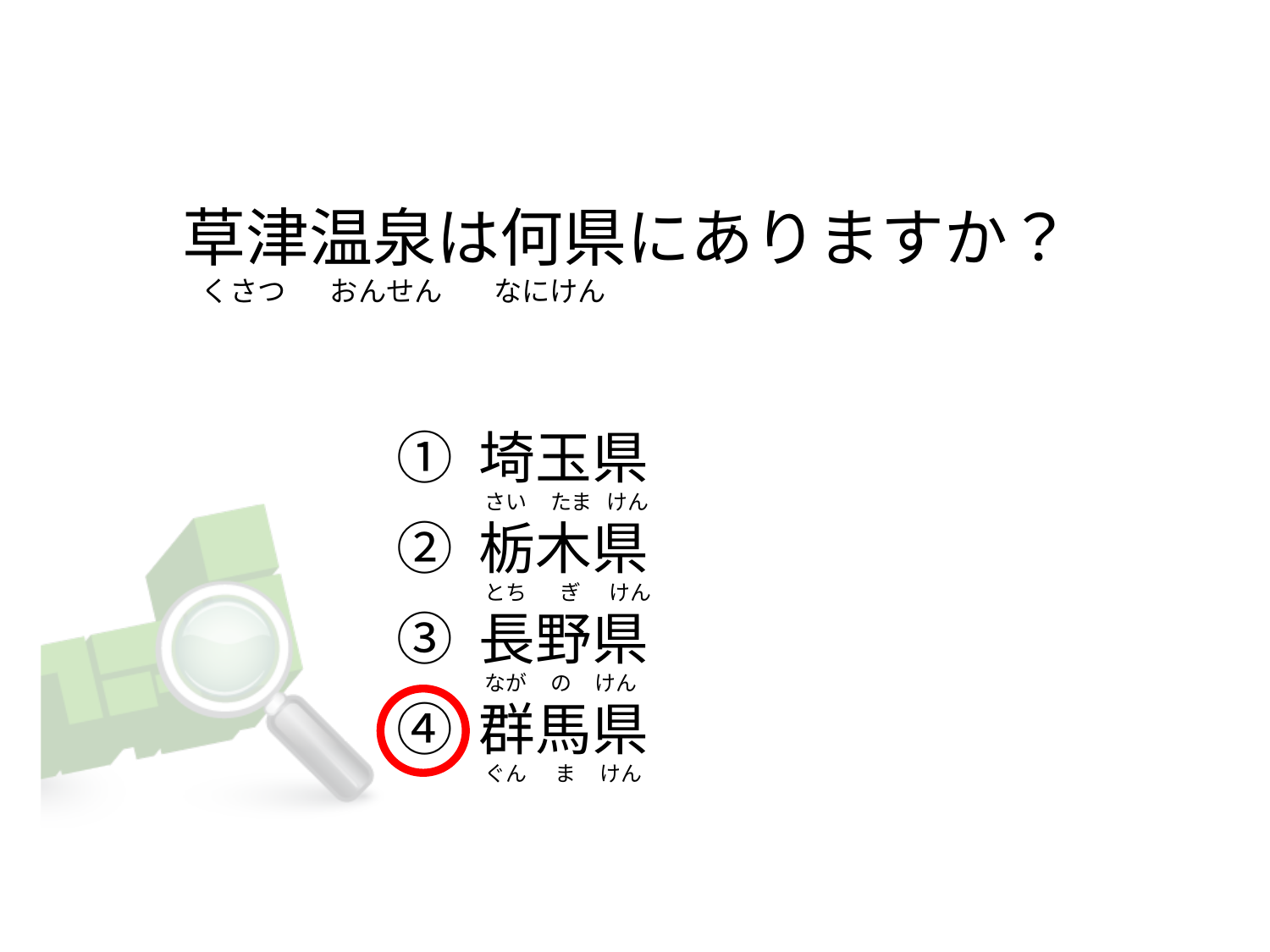

# 草津温泉は何県にありますか？    くさつ       おんせん        なにけん
① 埼玉県
② 栃木県
③ 長野県
④ 群馬県
 さい     たま   けん
 とち       ぎ      けん
 なが     の     けん

 ぐん      ま     けん